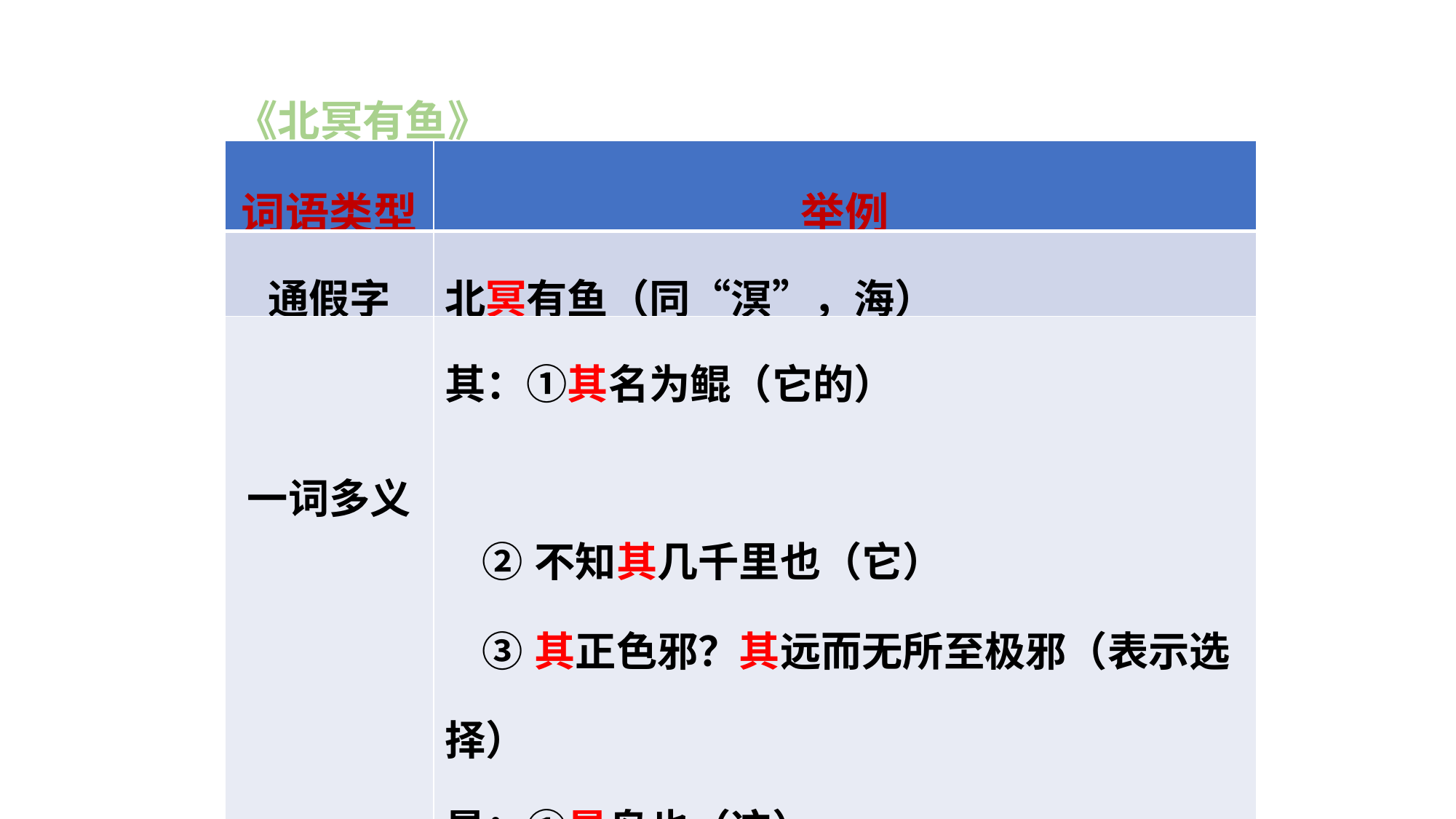

《北冥有鱼》
| 词语类型 | 举例 |
| --- | --- |
| 通假字 | 北冥有鱼（同“溟”，海） |
| 一词多义 | 其：①其名为鲲（它的）　　　　　　　　　 ②不知其几千里也（它） ③其正色邪？其远而无所至极邪（表示选择） 是：①是鸟也（这） ②亦若是则已矣（这样） |